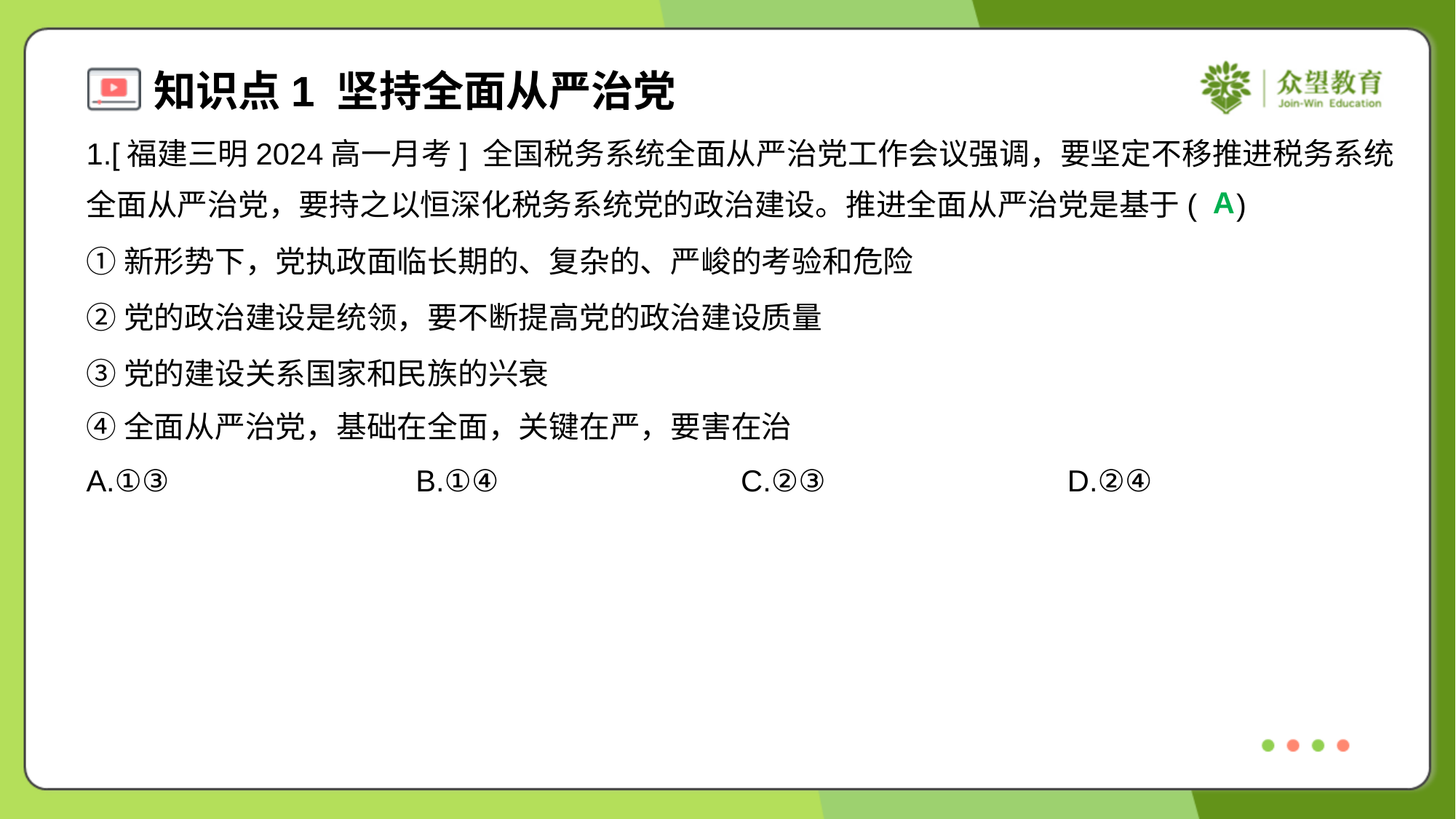

1.[福建三明2024高一月考] 全国税务系统全面从严治党工作会议强调，要坚定不移推进税务系统
全面从严治党，要持之以恒深化税务系统党的政治建设。推进全面从严治党是基于(     )
A
①新形势下，党执政面临长期的、复杂的、严峻的考验和危险
②党的政治建设是统领，要不断提高党的政治建设质量
③党的建设关系国家和民族的兴衰
④全面从严治党，基础在全面，关键在严，要害在治
A.①③	B.①④	C.②③	D.②④